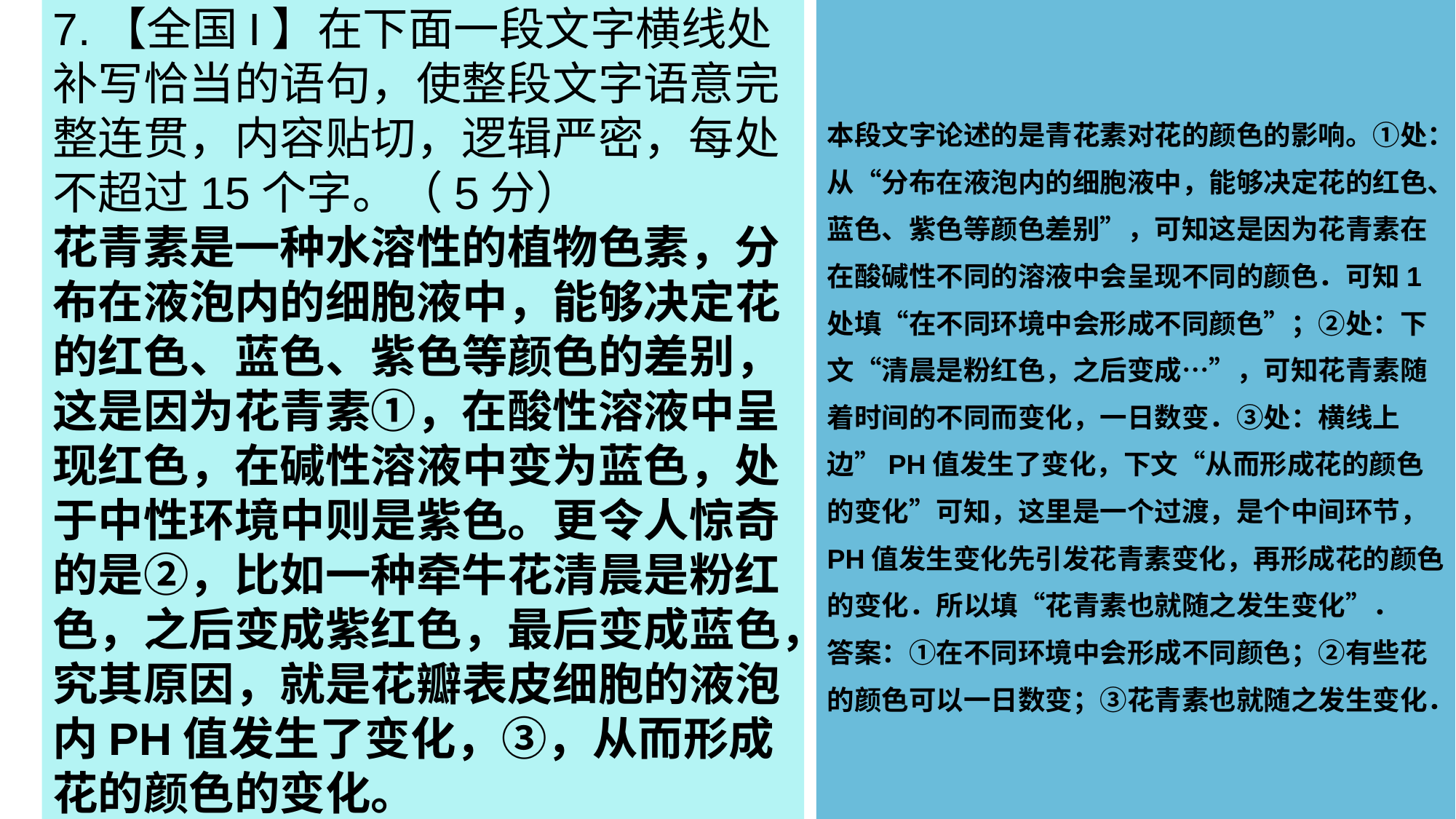

7.【全国I】在下面一段文字横线处补写恰当的语句，使整段文字语意完整连贯，内容贴切，逻辑严密，每处不超过15个字。（5分）
花青素是一种水溶性的植物色素，分布在液泡内的细胞液中，能够决定花的红色、蓝色、紫色等颜色的差别，这是因为花青素①，在酸性溶液中呈现红色，在碱性溶液中变为蓝色，处于中性环境中则是紫色。更令人惊奇的是②，比如一种牵牛花清晨是粉红色，之后变成紫红色，最后变成蓝色，究其原因，就是花瓣表皮细胞的液泡内PH值发生了变化，③，从而形成花的颜色的变化。
本段文字论述的是青花素对花的颜色的影响。①处：从“分布在液泡内的细胞液中，能够决定花的红色、蓝色、紫色等颜色差别”，可知这是因为花青素在在酸碱性不同的溶液中会呈现不同的颜色．可知1处填“在不同环境中会形成不同颜色”；②处：下文“清晨是粉红色，之后变成…”，可知花青素随着时间的不同而变化，一日数变．③处：横线上边”PH值发生了变化，下文“从而形成花的颜色的变化”可知，这里是一个过渡，是个中间环节，PH值发生变化先引发花青素变化，再形成花的颜色的变化．所以填“花青素也就随之发生变化”．
答案：①在不同环境中会形成不同颜色；②有些花的颜色可以一日数变；③花青素也就随之发生变化．